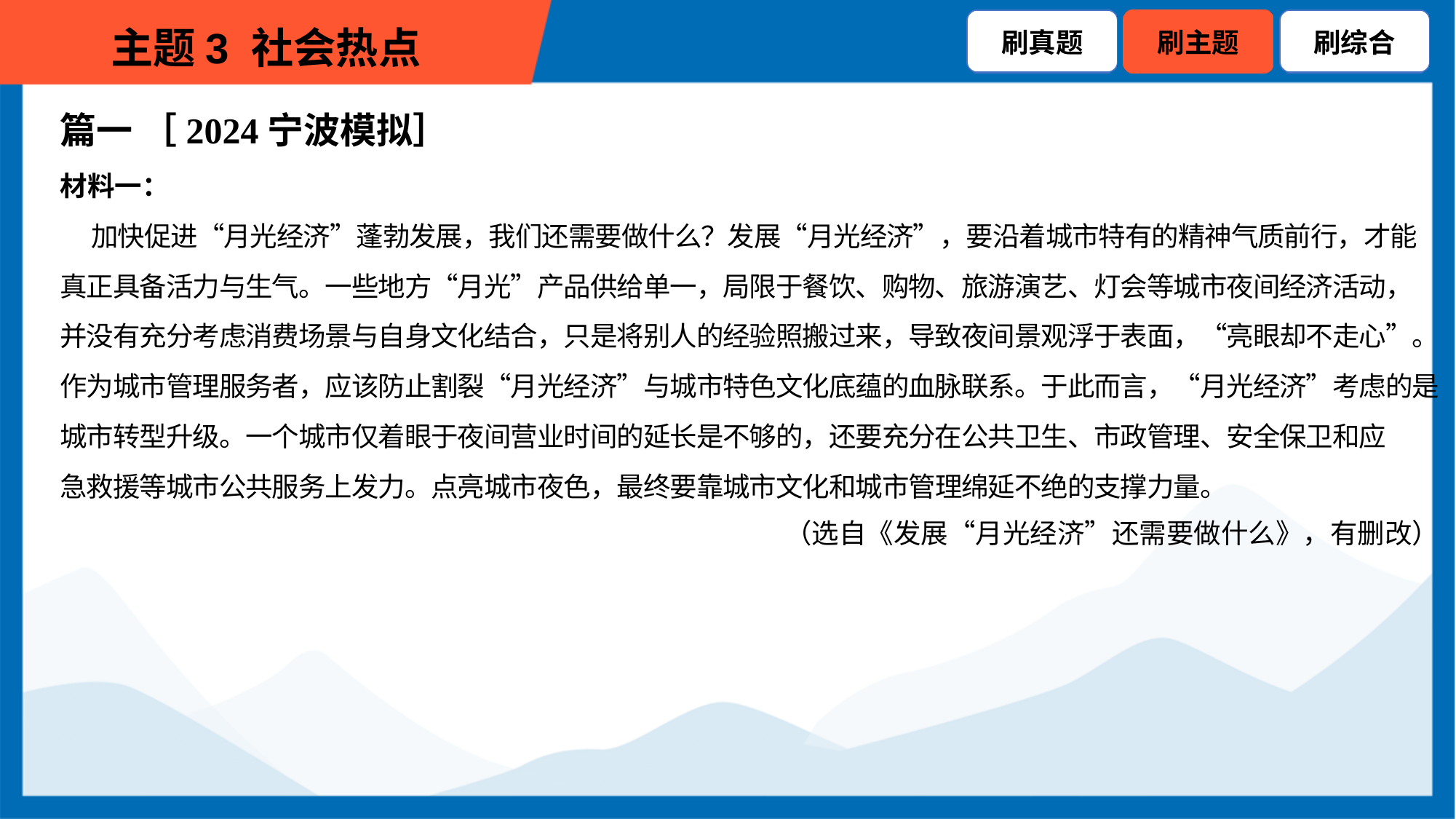

篇一 ［2024宁波模拟］
材料一：
    加快促进“月光经济”蓬勃发展，我们还需要做什么？发展“月光经济”，要沿着城市特有的精神气质前行，才能
真正具备活力与生气。一些地方“月光”产品供给单一，局限于餐饮、购物、旅游演艺、灯会等城市夜间经济活动，
并没有充分考虑消费场景与自身文化结合，只是将别人的经验照搬过来，导致夜间景观浮于表面，“亮眼却不走心”。
作为城市管理服务者，应该防止割裂“月光经济”与城市特色文化底蕴的血脉联系。于此而言，“月光经济”考虑的是
城市转型升级。一个城市仅着眼于夜间营业时间的延长是不够的，还要充分在公共卫生、市政管理、安全保卫和应
急救援等城市公共服务上发力。点亮城市夜色，最终要靠城市文化和城市管理绵延不绝的支撑力量。
（选自《发展“月光经济”还需要做什么》，有删改）